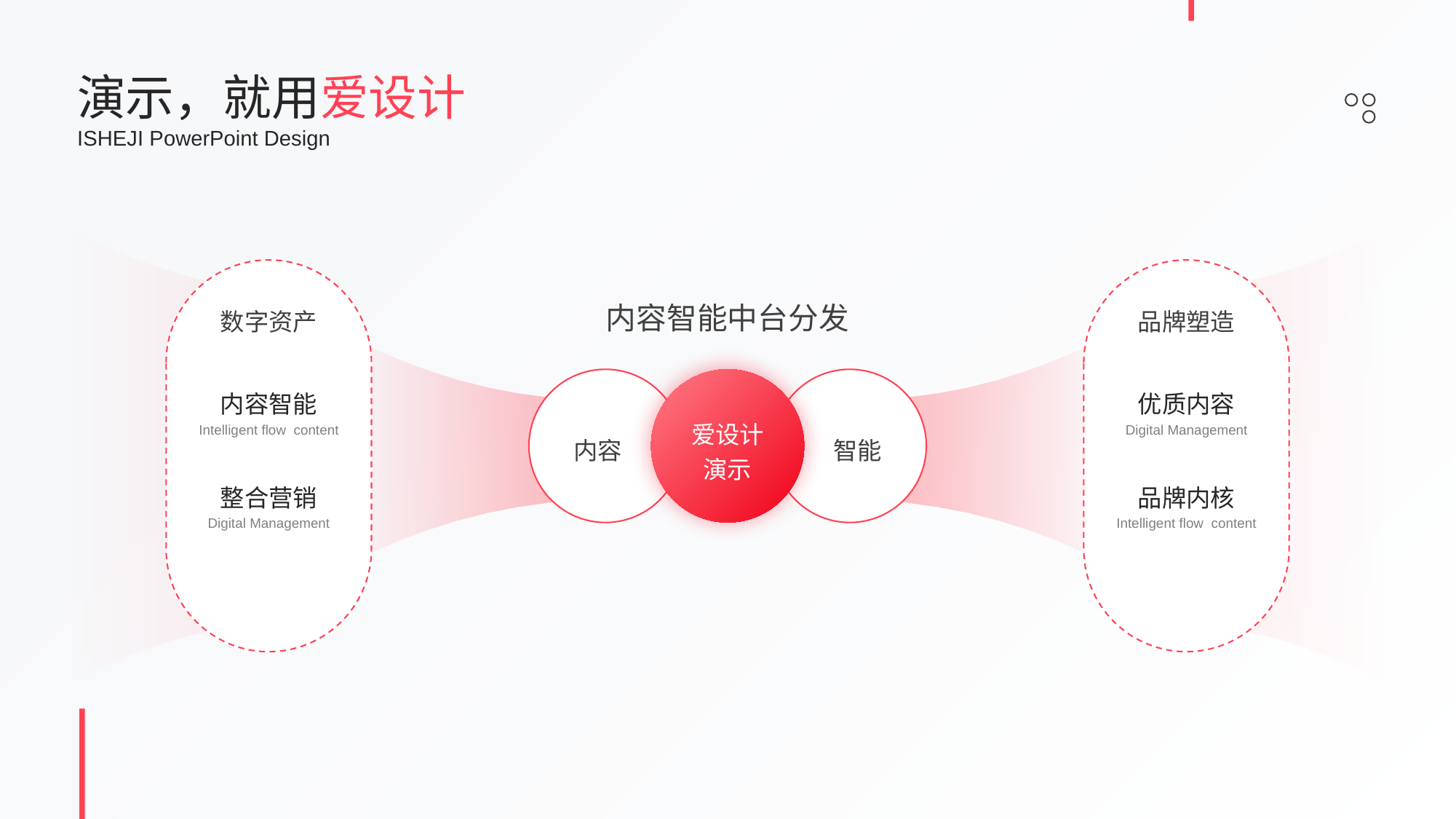

演示，就用爱设计
ISHEJI PowerPoint Design

内容智能中台分发
数字资产
品牌塑造

内容智能
优质内容
爱设计演示
Intelligent flow  content
Digital Management
内容
智能
整合营销
品牌内核
Digital Management
Intelligent flow  content